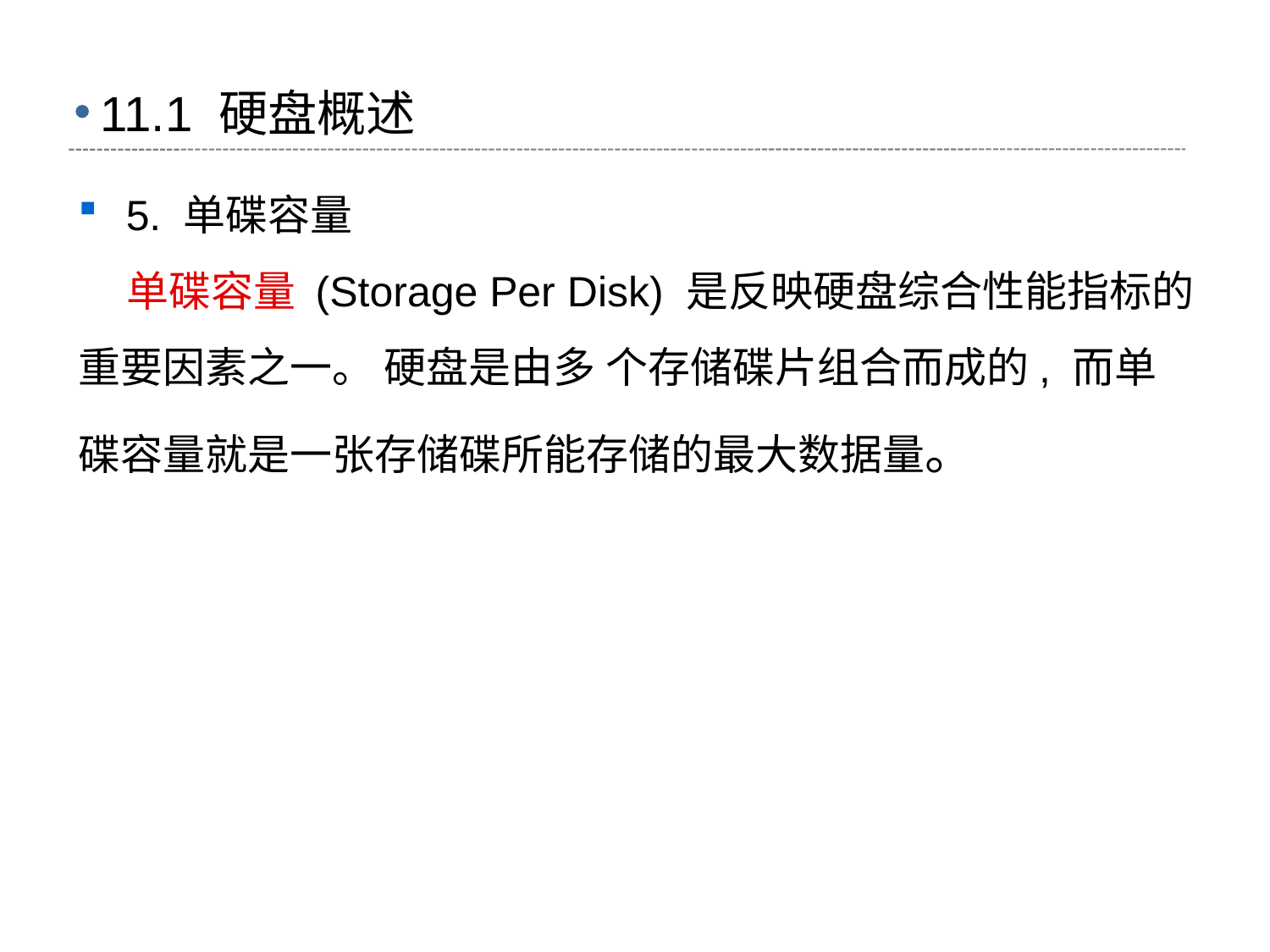

# 11.1 硬盘概述
5. 单碟容量
    单碟容量 (Storage Per Disk) 是反映硬盘综合性能指标的重要因素之一。 硬盘是由多 个存储碟片组合而成的, 而单碟容量就是一张存储碟所能存储的最大数据量。